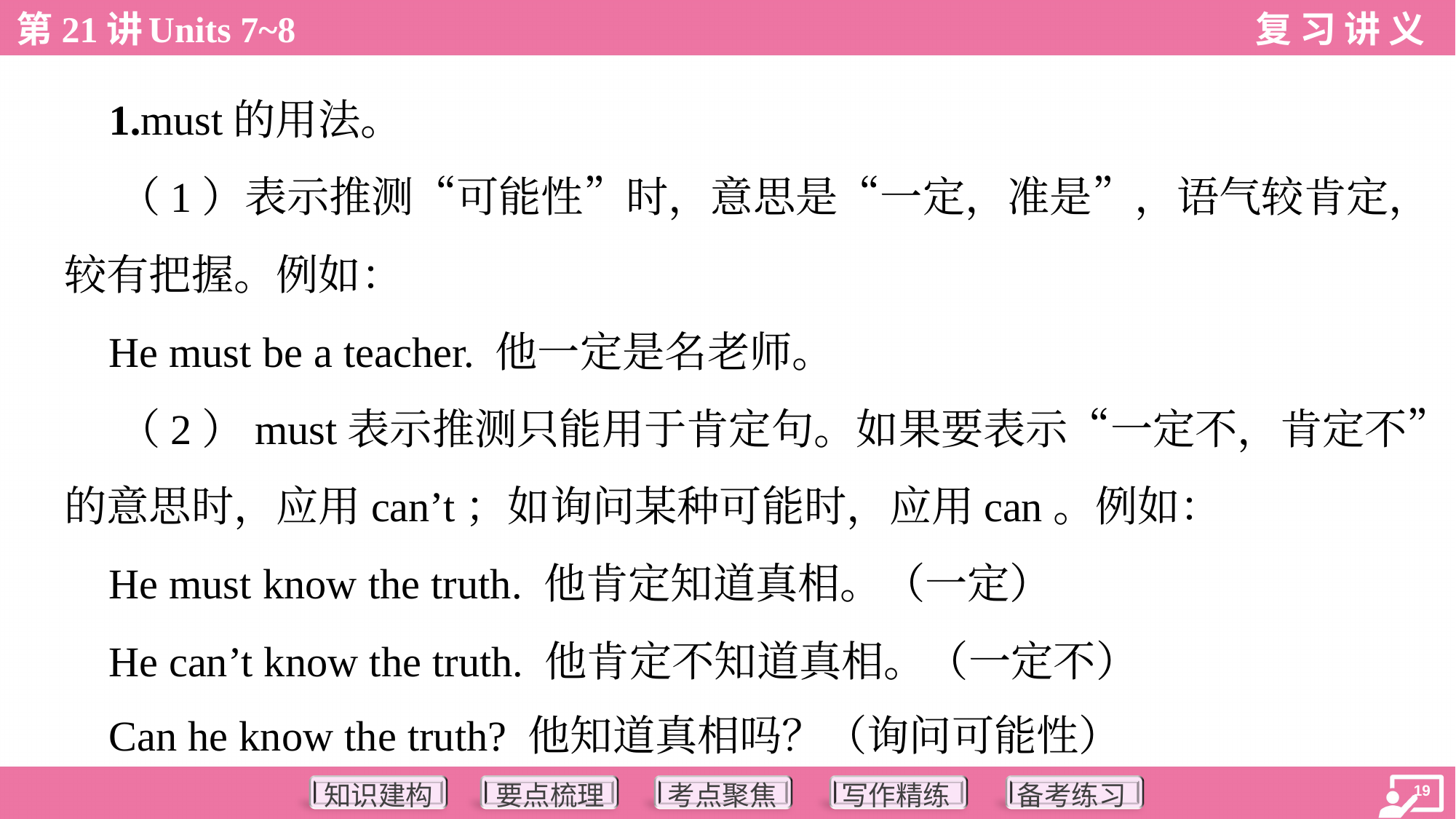

1.must的用法。
    （1）表示推测“可能性”时，意思是“一定，准是”，语气较肯定，
较有把握。例如：
    He must be a teacher. 他一定是名老师。
    （2）must表示推测只能用于肯定句。如果要表示“一定不，肯定不”
的意思时，应用can’t；如询问某种可能时，应用can。例如：
    He must know the truth. 他肯定知道真相。（一定）
    He can’t know the truth. 他肯定不知道真相。（一定不）
    Can he know the truth? 他知道真相吗？（询问可能性）